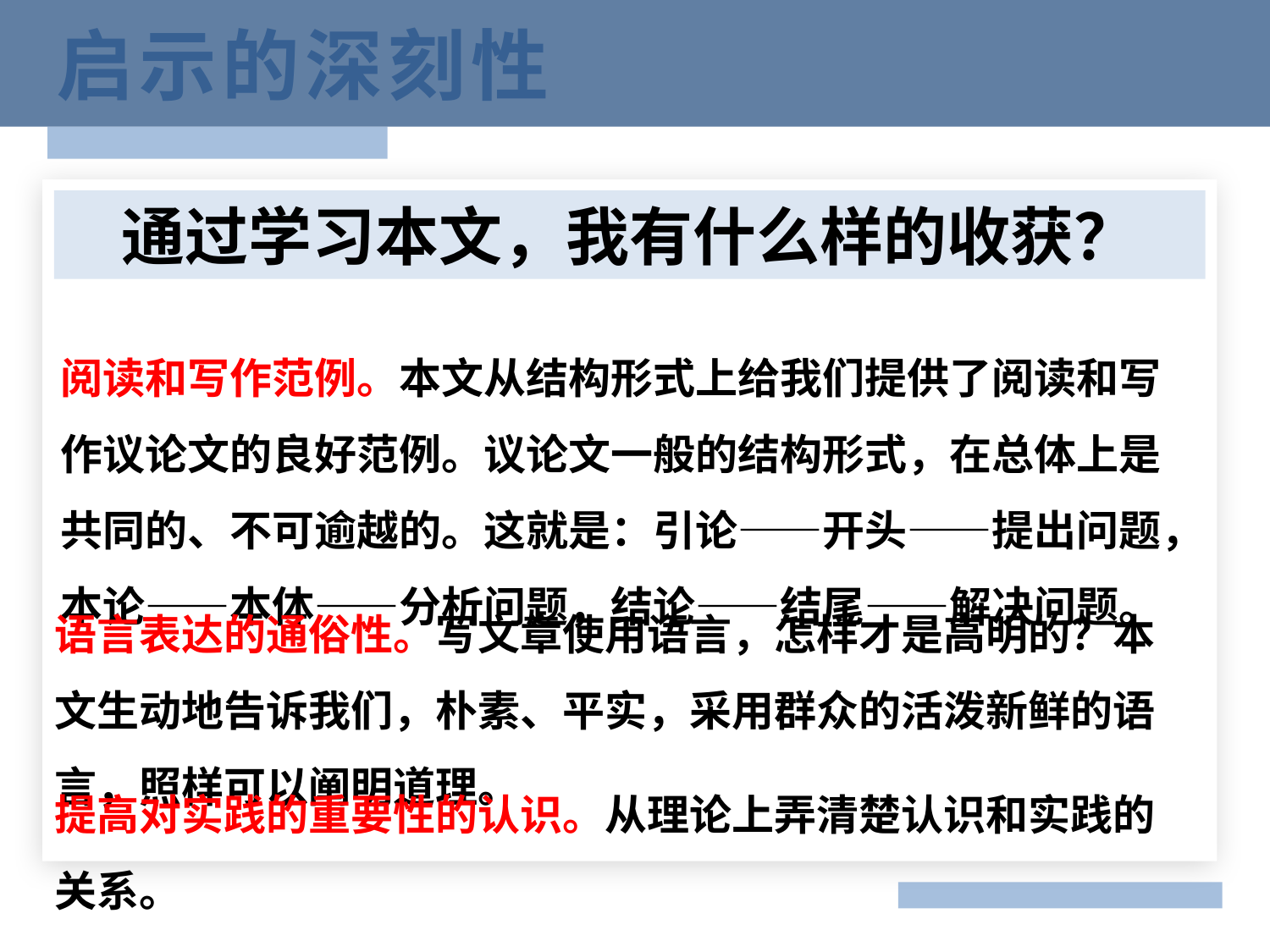

启示的深刻性

通过学习本文，我有什么样的收获？
阅读和写作范例。本文从结构形式上给我们提供了阅读和写作议论文的良好范例。议论文一般的结构形式，在总体上是共同的、不可逾越的。这就是：引论——开头——提出问题，本论——本体——分析问题，结论——结尾——解决问题。
语言表达的通俗性。写文章使用语言，怎样才是高明的？本文生动地告诉我们，朴素、平实，采用群众的活泼新鲜的语言，照样可以阐明道理。
提高对实践的重要性的认识。从理论上弄清楚认识和实践的关系。